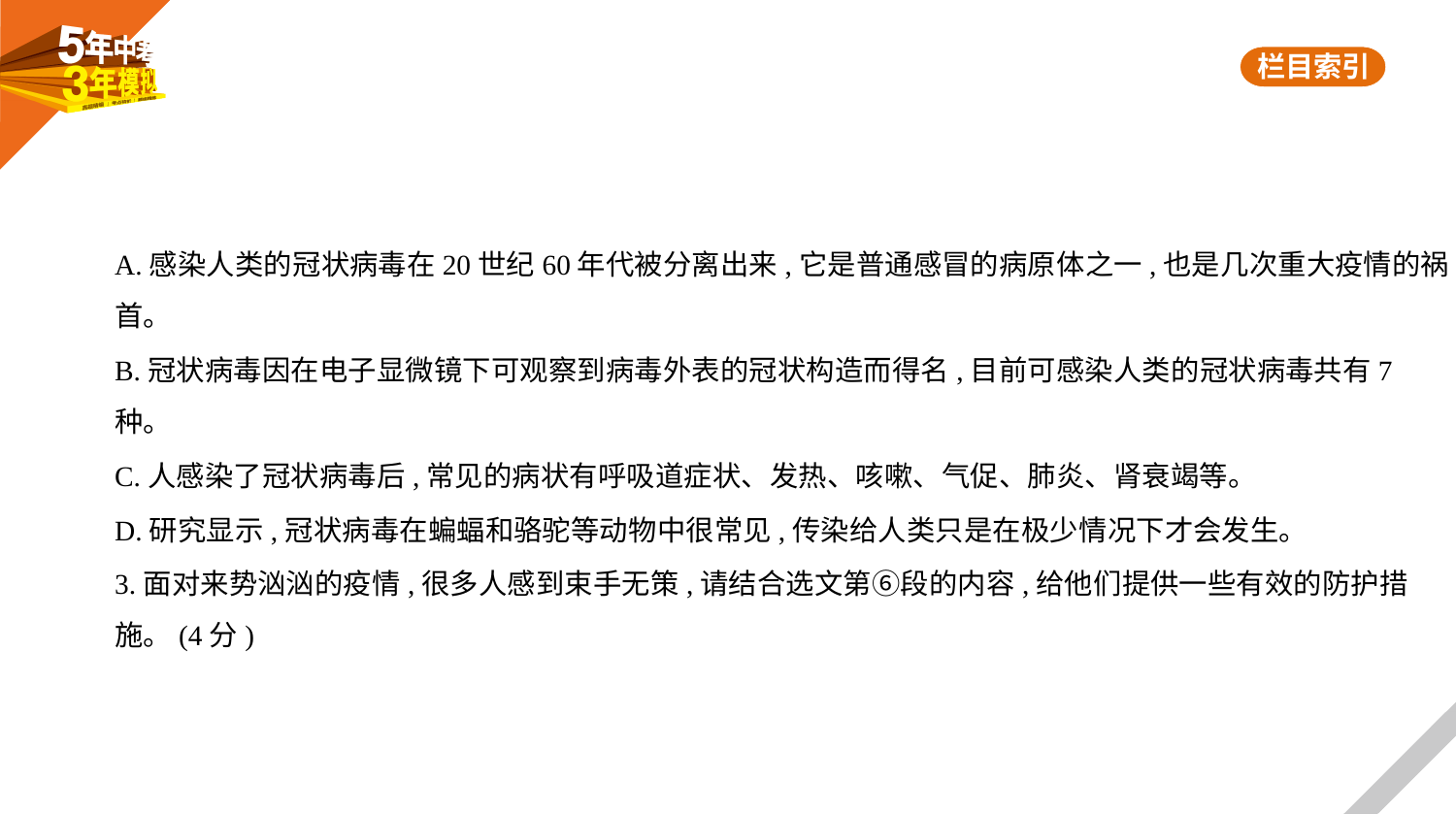

A.感染人类的冠状病毒在20世纪60年代被分离出来,它是普通感冒的病原体之一,也是几次重大疫情的祸
首。
B.冠状病毒因在电子显微镜下可观察到病毒外表的冠状构造而得名,目前可感染人类的冠状病毒共有7
种。
C.人感染了冠状病毒后,常见的病状有呼吸道症状、发热、咳嗽、气促、肺炎、肾衰竭等。
D.研究显示,冠状病毒在蝙蝠和骆驼等动物中很常见,传染给人类只是在极少情况下才会发生。
3.面对来势汹汹的疫情,很多人感到束手无策,请结合选文第⑥段的内容,给他们提供一些有效的防护措
施。(4分)